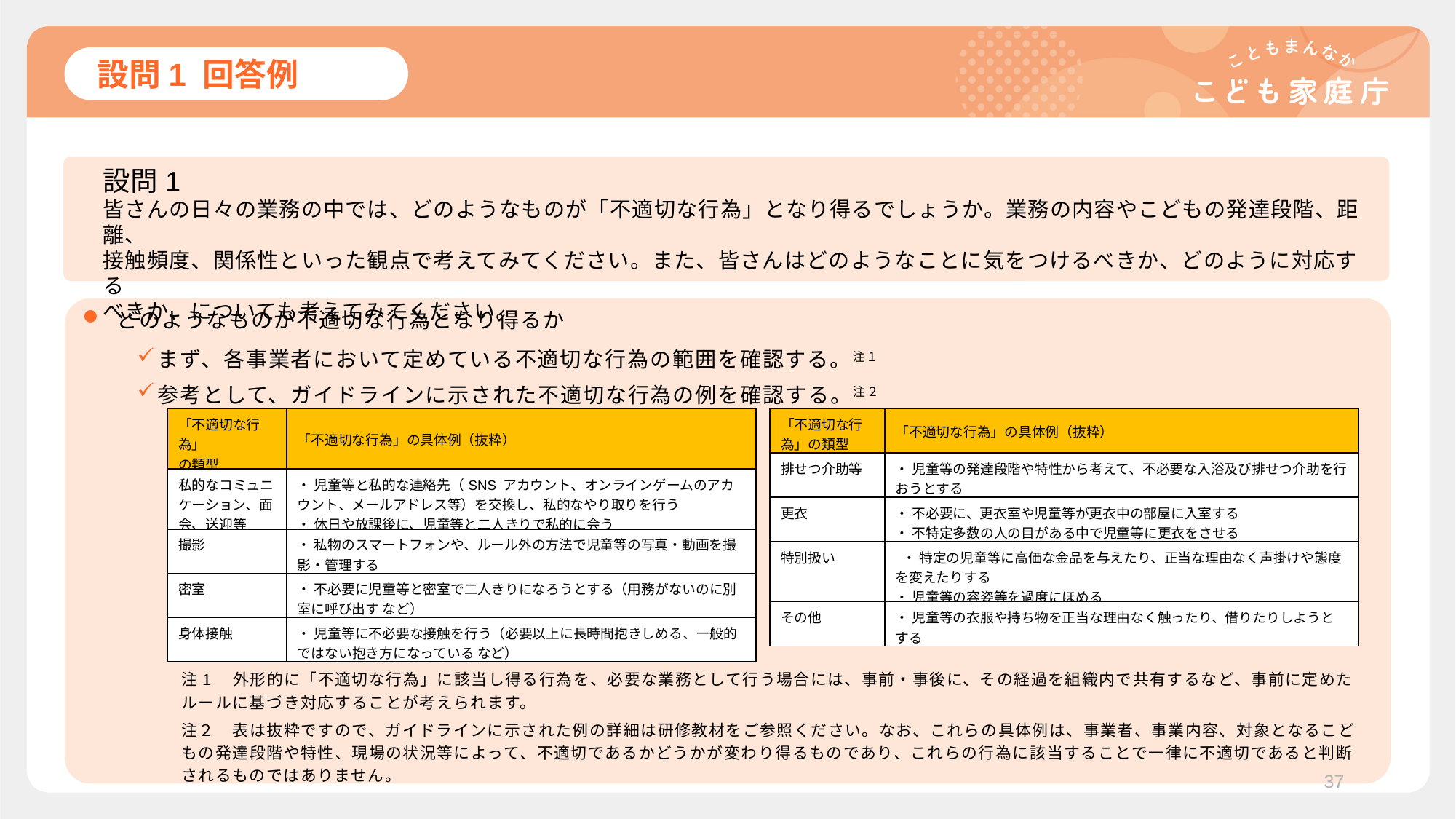

# 設問1 回答例
設問1
皆さんの日々の業務の中では、どのようなものが「不適切な行為」となり得るでしょうか。業務の内容やこどもの発達段階、距離、
接触頻度、関係性といった観点で考えてみてください。また、皆さんはどのようなことに気をつけるべきか、どのように対応する
べきか、についても考えてみてください。

どのようなものが不適切な行為となり得るか
まず、各事業者において定めている不適切な行為の範囲を確認する。注１
参考として、ガイドラインに示された不適切な行為の例を確認する。注２

| 「不適切な行為」 の類型 | 「不適切な行為」の具体例（抜粋） |
| --- | --- |
| 私的なコミュニケーション、面会、送迎等 | ・ 児童等と私的な連絡先（SNS アカウント、オンラインゲームのアカウント、メールアドレス等）を交換し、私的なやり取りを行う ・ 休日や放課後に、児童等と二人きりで私的に会う |
| 撮影 | ・ 私物のスマートフォンや、ルール外の方法で児童等の写真・動画を撮影・管理する |
| 密室 | ・ 不必要に児童等と密室で二人きりになろうとする（用務がないのに別室に呼び出す など） |
| 身体接触 | ・ 児童等に不必要な接触を行う（必要以上に長時間抱きしめる、一般的ではない抱き方になっている など） |
| 「不適切な行為」の類型 | 「不適切な行為」の具体例（抜粋） |
| --- | --- |
| 排せつ介助等 | ・ 児童等の発達段階や特性から考えて、不必要な入浴及び排せつ介助を行おうとする |
| 更衣 | ・ 不必要に、更衣室や児童等が更衣中の部屋に入室する ・ 不特定多数の人の目がある中で児童等に更衣をさせる |
| 特別扱い | ・ 特定の児童等に高価な金品を与えたり、正当な理由なく声掛けや態度を変えたりする ・ 児童等の容姿等を過度にほめる |
| その他 | ・ 児童等の衣服や持ち物を正当な理由なく触ったり、借りたりしようとする |
注1　外形的に「不適切な行為」に該当し得る行為を、必要な業務として行う場合には、事前・事後に、その経過を組織内で共有するなど、事前に定めたルールに基づき対応することが考えられます。
注２　表は抜粋ですので、ガイドラインに示された例の詳細は研修教材をご参照ください。なお、これらの具体例は、事業者、事業内容、対象となるこどもの発達段階や特性、現場の状況等によって、不適切であるかどうかが変わり得るものであり、これらの行為に該当することで一律に不適切であると判断されるものではありません。
37